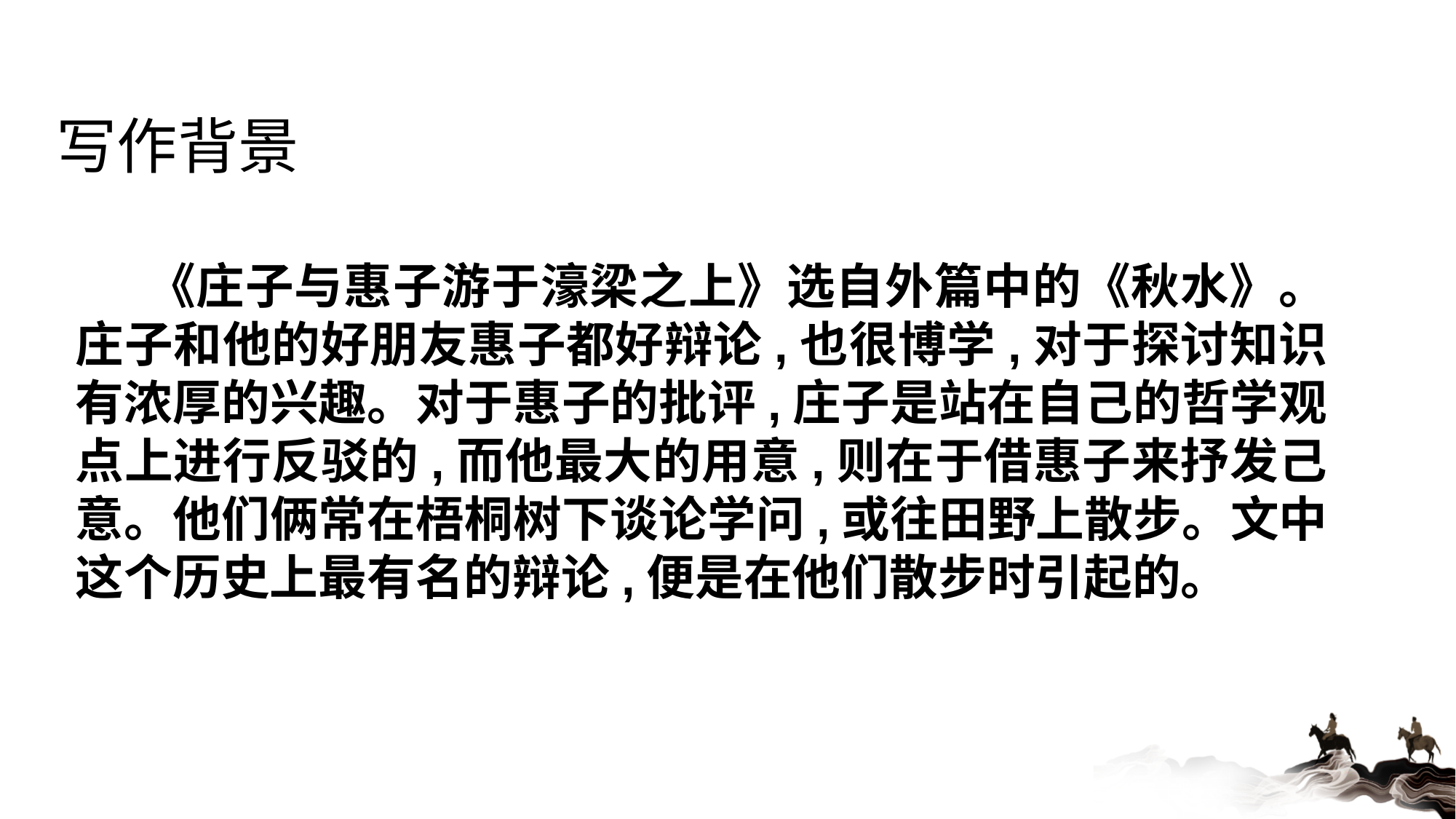

写作背景
      《庄子与惠子游于濠梁之上》选自外篇中的《秋水》。庄子和他的好朋友惠子都好辩论,也很博学,对于探讨知识有浓厚的兴趣。对于惠子的批评,庄子是站在自己的哲学观点上进行反驳的,而他最大的用意,则在于借惠子来抒发己意。他们俩常在梧桐树下谈论学问,或往田野上散步。文中这个历史上最有名的辩论,便是在他们散步时引起的。